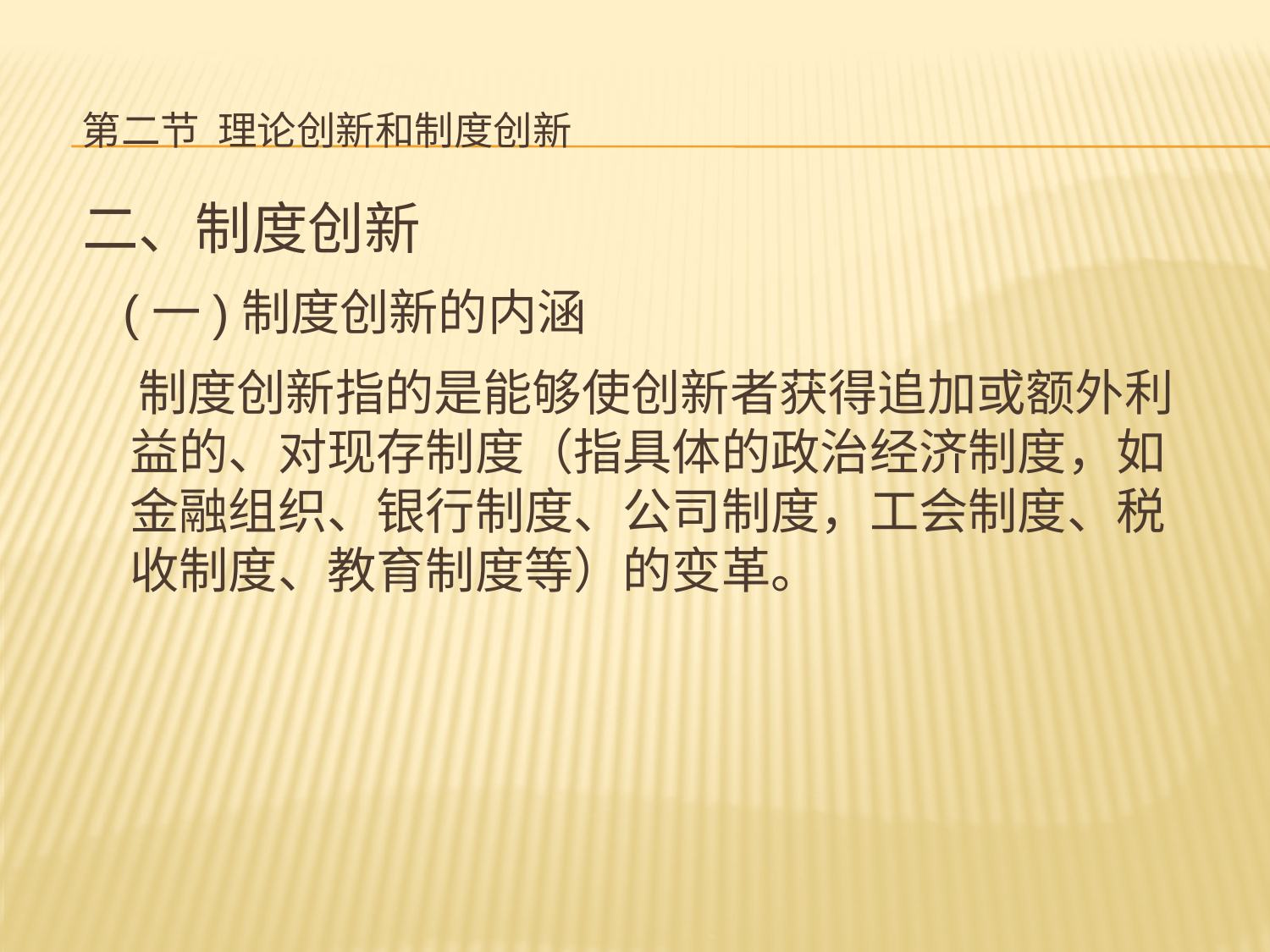

# 第二节  理论创新和制度创新
二、制度创新
   (一)制度创新的内涵
    制度创新指的是能够使创新者获得追加或额外利益的、对现存制度（指具体的政治经济制度，如金融组织、银行制度、公司制度，工会制度、税收制度、教育制度等）的变革。